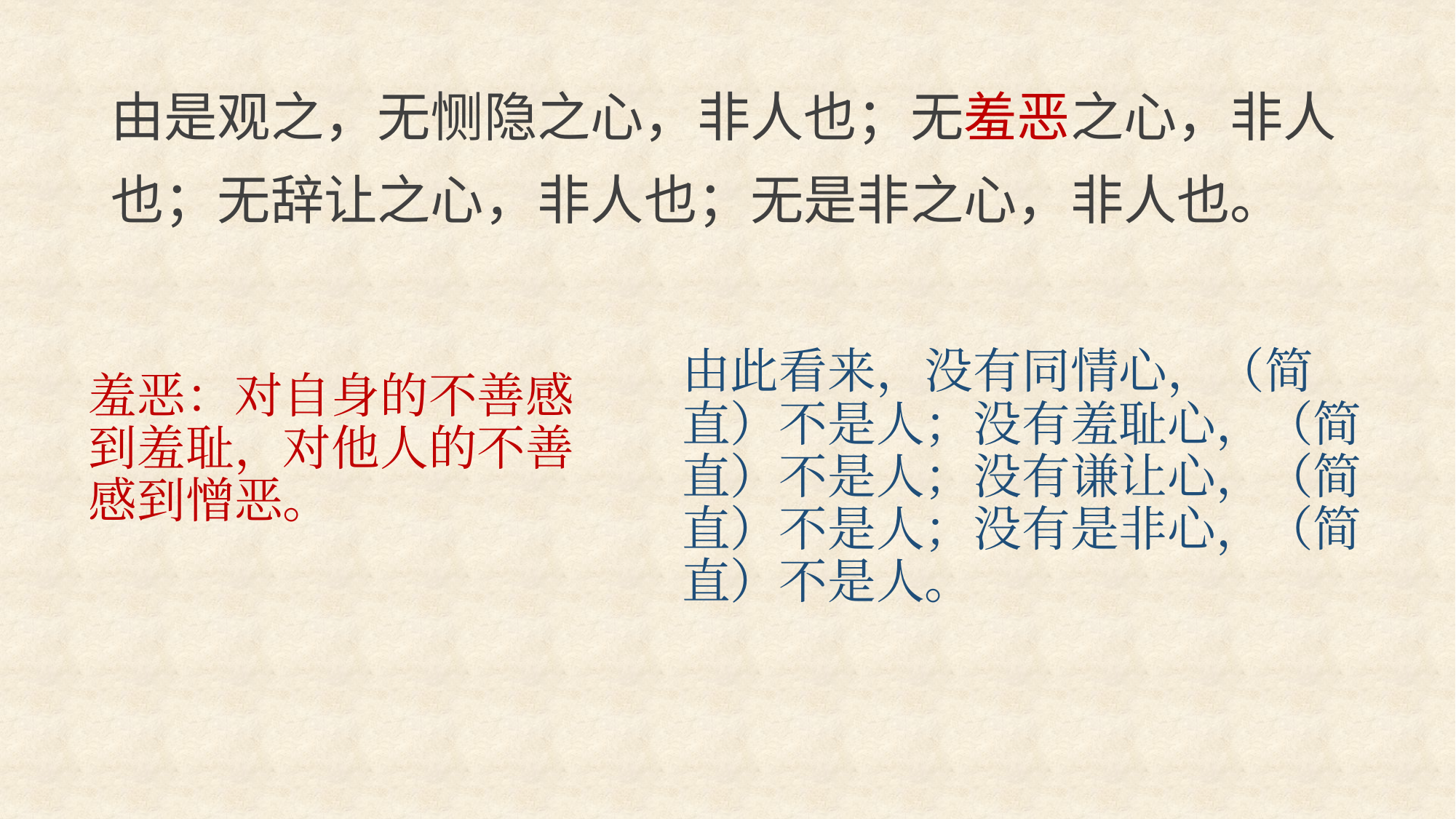

由是观之，无恻隐之心，非人也；无羞恶之心，非人也；无辞让之心，非人也；无是非之心，非人也。

由此看来，没有同情心，（简直）不是人；没有羞耻心，（简直）不是人；没有谦让心，（简直）不是人；没有是非心，（简直）不是人。

羞恶：对自身的不善感到羞耻，对他人的不善感到憎恶。